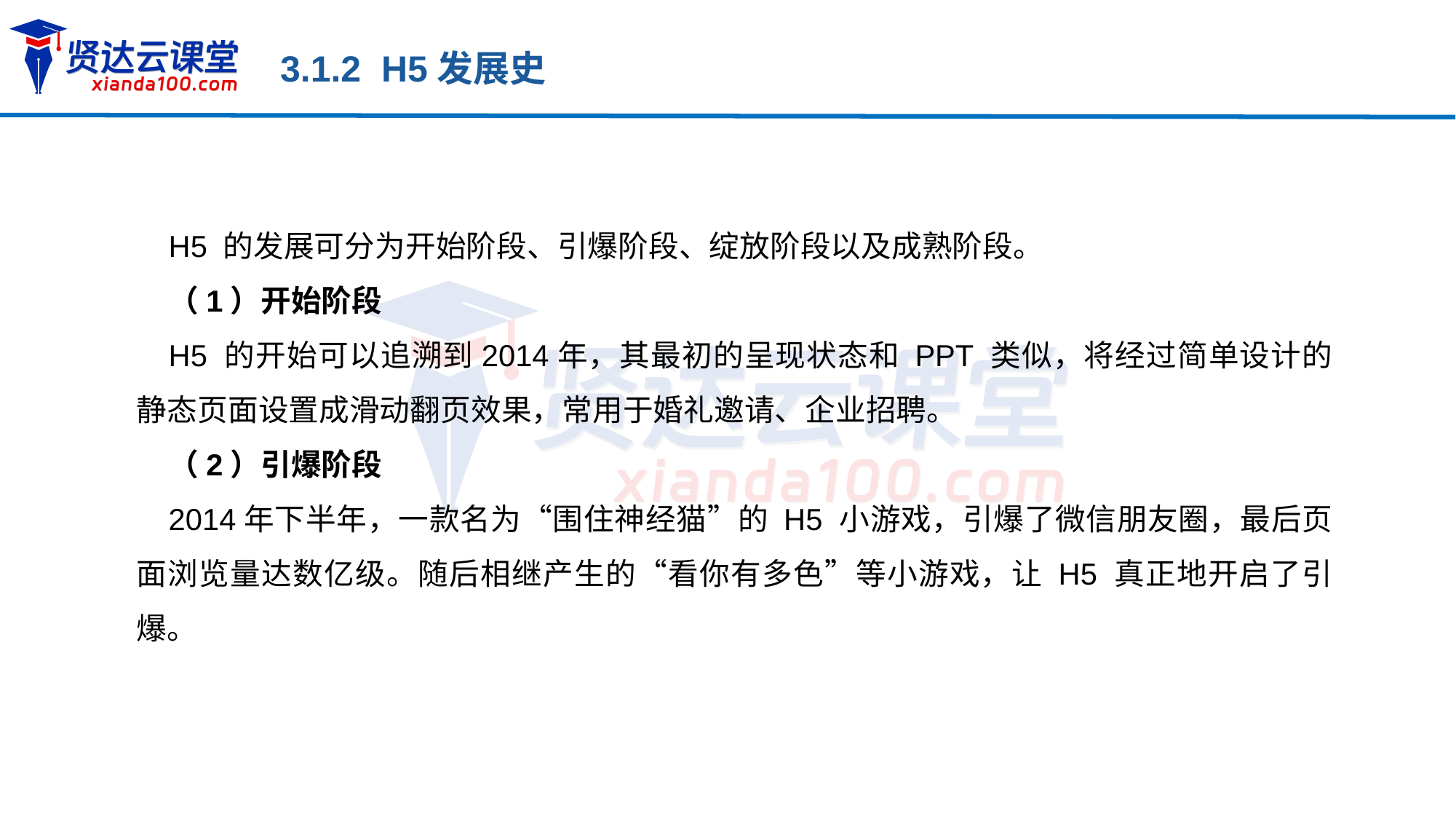

3.1.2  H5发展史
H5 的发展可分为开始阶段、引爆阶段、绽放阶段以及成熟阶段。
（1）开始阶段
H5 的开始可以追溯到2014年，其最初的呈现状态和 PPT 类似，将经过简单设计的静态页面设置成滑动翻页效果，常用于婚礼邀请、企业招聘。
（2）引爆阶段
2014年下半年，一款名为“围住神经猫”的 H5 小游戏，引爆了微信朋友圈，最后页面浏览量达数亿级。随后相继产生的“看你有多色”等小游戏，让 H5 真正地开启了引爆。